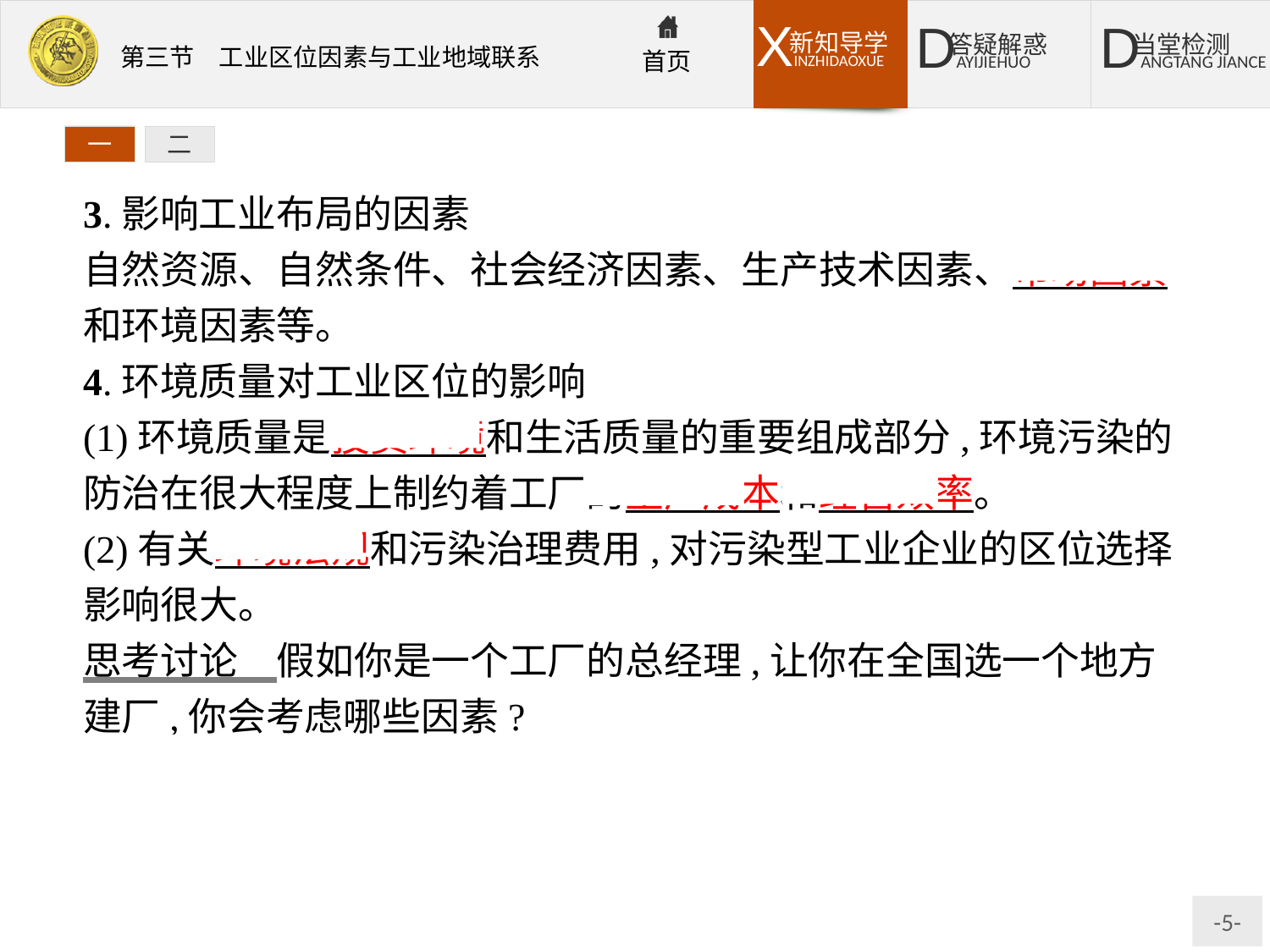

一
二
3.影响工业布局的因素
自然资源、自然条件、社会经济因素、生产技术因素、市场因素和环境因素等。
4.环境质量对工业区位的影响
(1)环境质量是投资环境和生活质量的重要组成部分,环境污染的防治在很大程度上制约着工厂的生产成本和经营效率。
(2)有关环境法规和污染治理费用,对污染型工业企业的区位选择影响很大。
思考讨论　假如你是一个工厂的总经理,让你在全国选一个地方建厂,你会考虑哪些因素?
提示生产原料、能源、土地、交通、劳动力、环境质量、市场等因素。